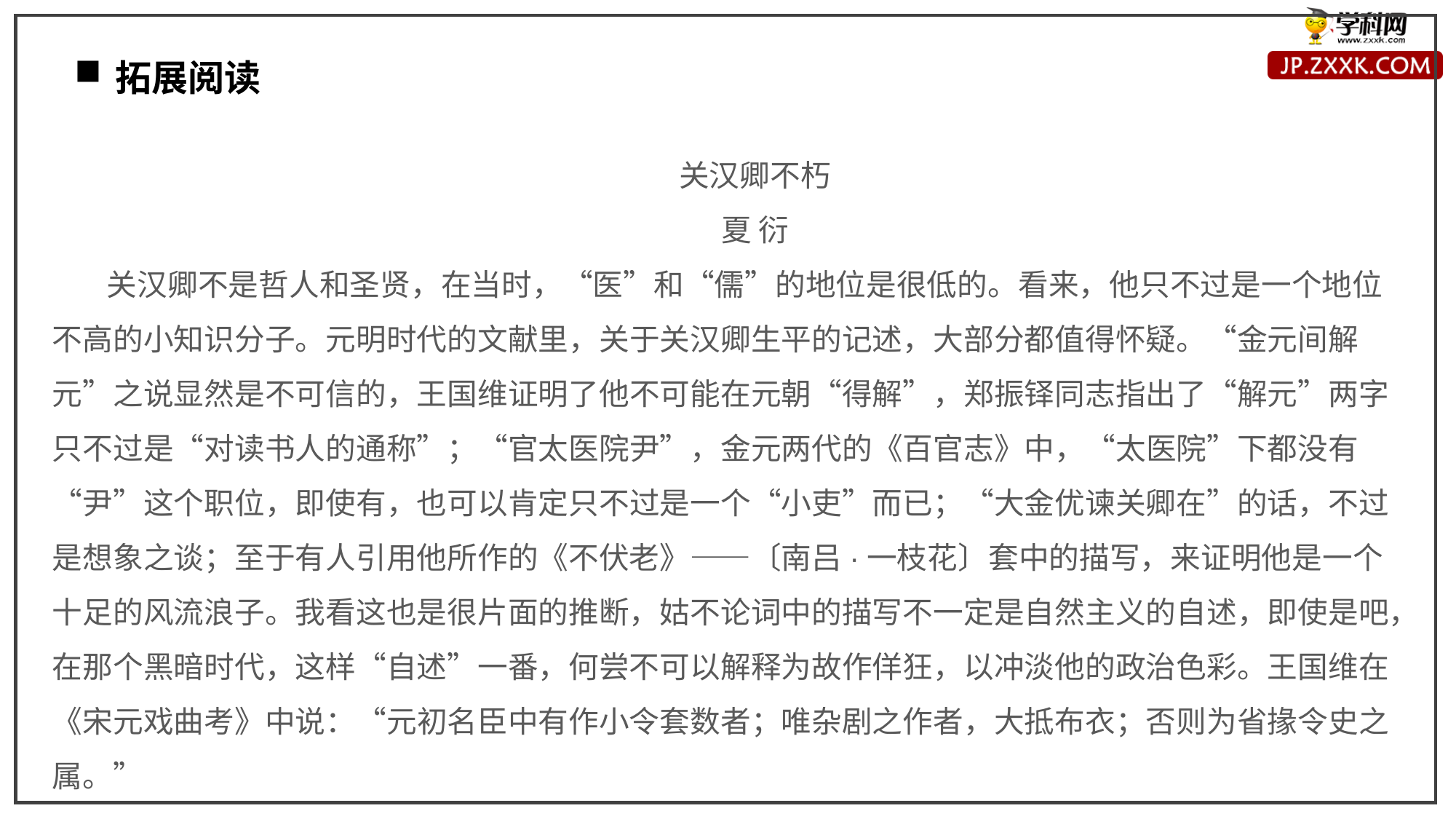

拓展阅读
关汉卿不朽
夏 衍
关汉卿不是哲人和圣贤，在当时，“医”和“儒”的地位是很低的。看来，他只不过是一个地位不高的小知识分子。元明时代的文献里，关于关汉卿生平的记述，大部分都值得怀疑。“金元间解元”之说显然是不可信的，王国维证明了他不可能在元朝“得解”，郑振铎同志指出了“解元”两字只不过是“对读书人的通称”；“官太医院尹”，金元两代的《百官志》中，“太医院”下都没有“尹”这个职位，即使有，也可以肯定只不过是一个“小吏”而已；“大金优谏关卿在”的话，不过是想象之谈；至于有人引用他所作的《不伏老》——〔南吕·一枝花〕套中的描写，来证明他是一个十足的风流浪子。我看这也是很片面的推断，姑不论词中的描写不一定是自然主义的自述，即使是吧，在那个黑暗时代，这样“自述”一番，何尝不可以解释为故作佯狂，以冲淡他的政治色彩。王国维在《宋元戏曲考》中说：“元初名臣中有作小令套数者；唯杂剧之作者，大抵布衣；否则为省掾令史之属。”